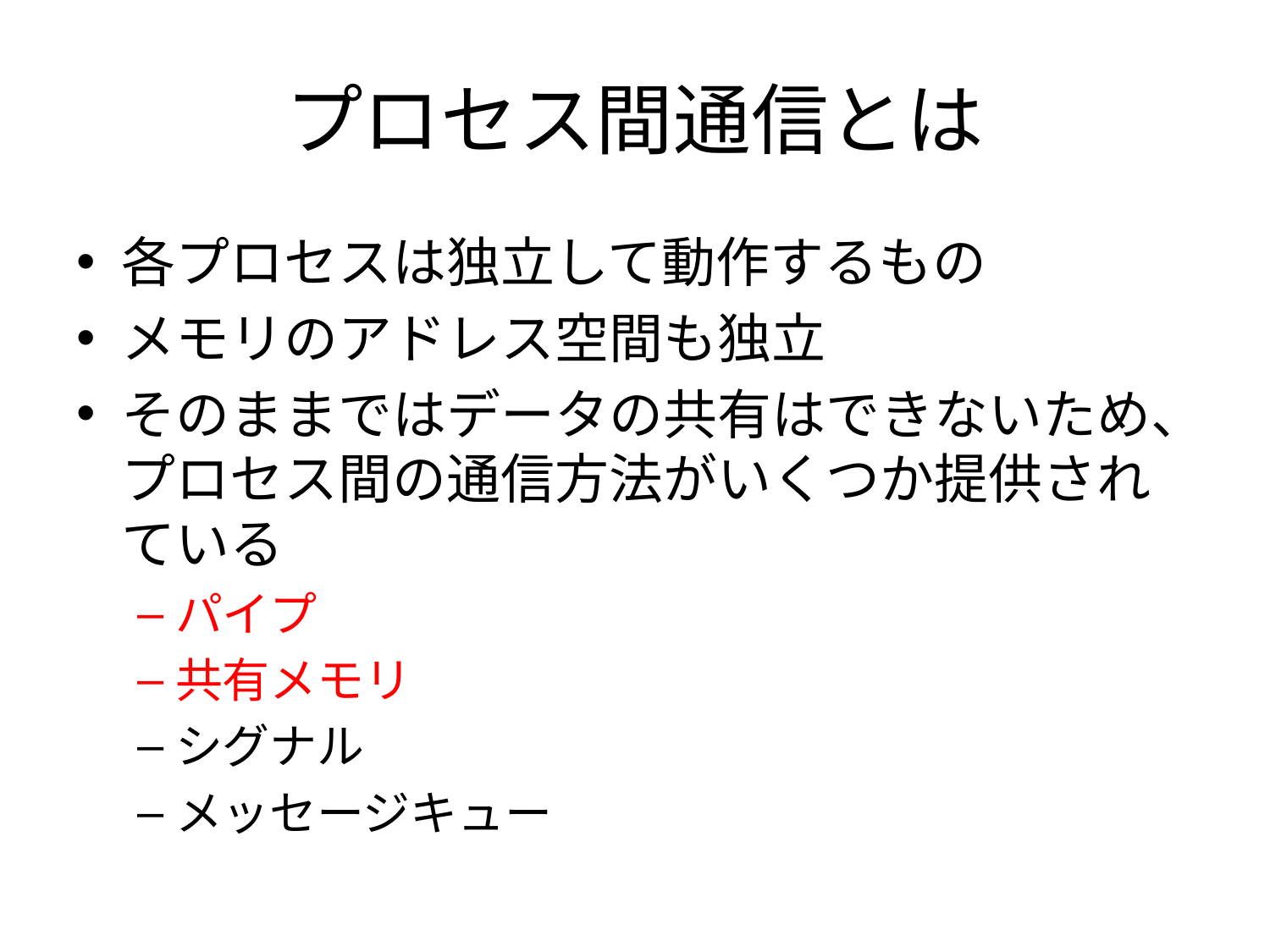

# プロセス間通信とは
各プロセスは独立して動作するもの
メモリのアドレス空間も独立
そのままではデータの共有はできないため、プロセス間の通信方法がいくつか提供されている
パイプ
共有メモリ
シグナル
メッセージキュー